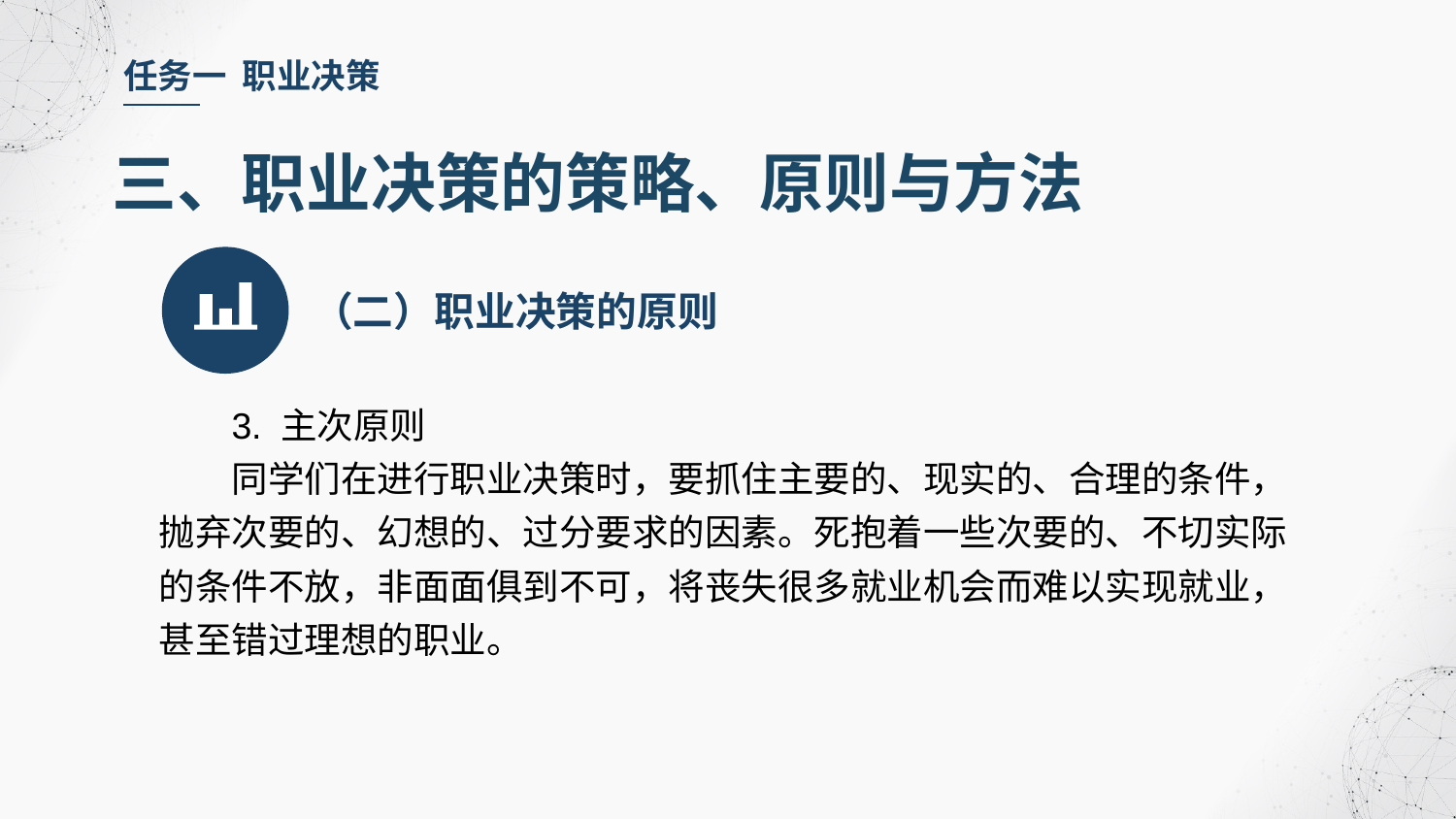

任务一  职业决策
三、职业决策的策略、原则与方法

（二）职业决策的原则
3. 主次原则
同学们在进行职业决策时，要抓住主要的、现实的、合理的条件，抛弃次要的、幻想的、过分要求的因素。死抱着一些次要的、不切实际的条件不放，非面面俱到不可，将丧失很多就业机会而难以实现就业，甚至错过理想的职业。